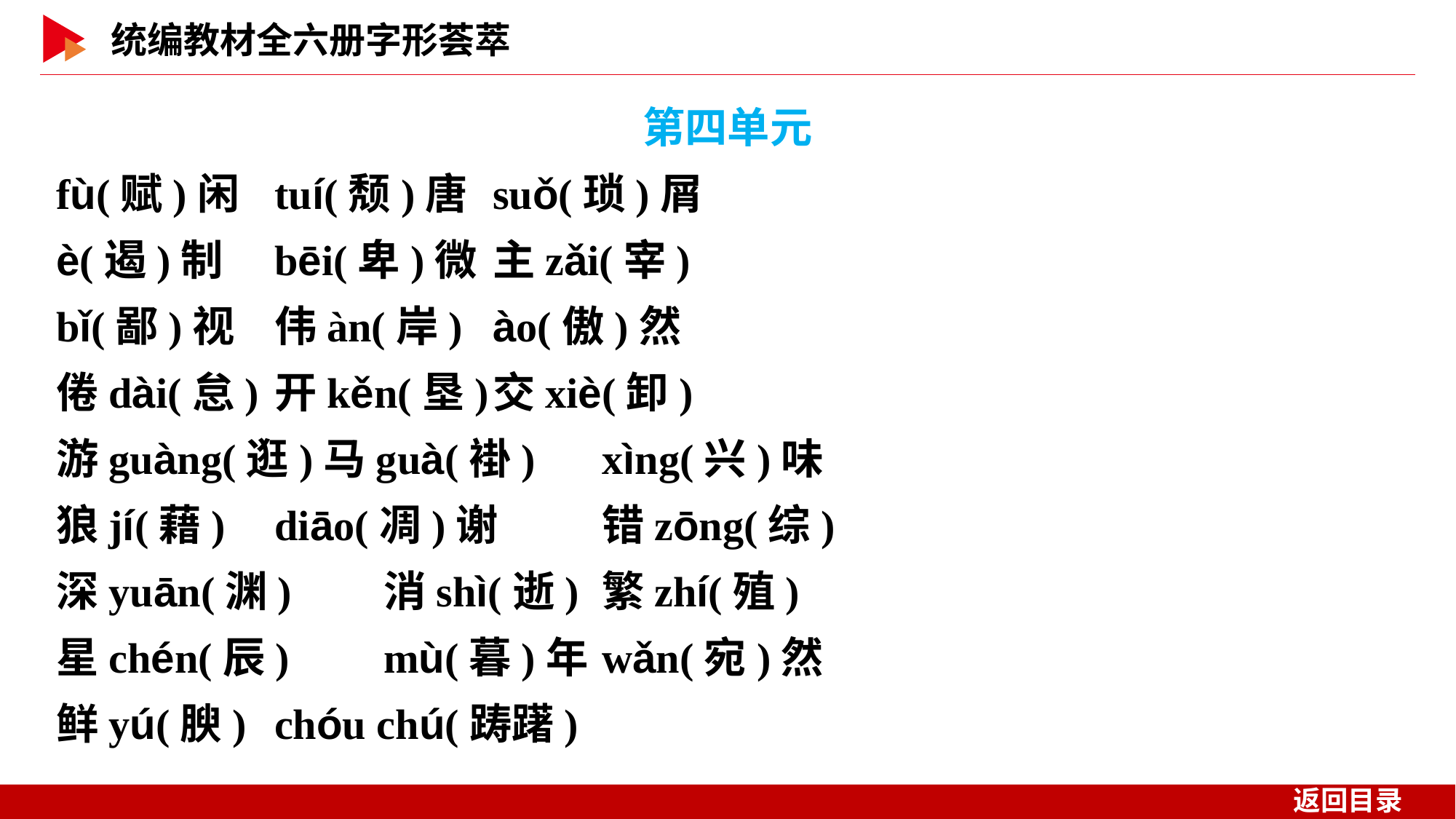

第四单元
fù(赋)闲	tuí(颓)唐	suǒ(琐)屑
è(遏)制	bēi(卑)微	主zǎi(宰)
bǐ(鄙)视	伟àn(岸)	ào(傲)然
倦dài(怠)	开kěn(垦)	交xiè(卸)
游guàng(逛)马guà(褂)	xìng(兴)味
狼jí(藉)	diāo(凋)谢	错zōng(综)
深yuān(渊)	消shì(逝)	繁zhí(殖)
星chén(辰)	mù(暮)年	wǎn(宛)然
鲜yú(腴)	chóu chú(踌躇)